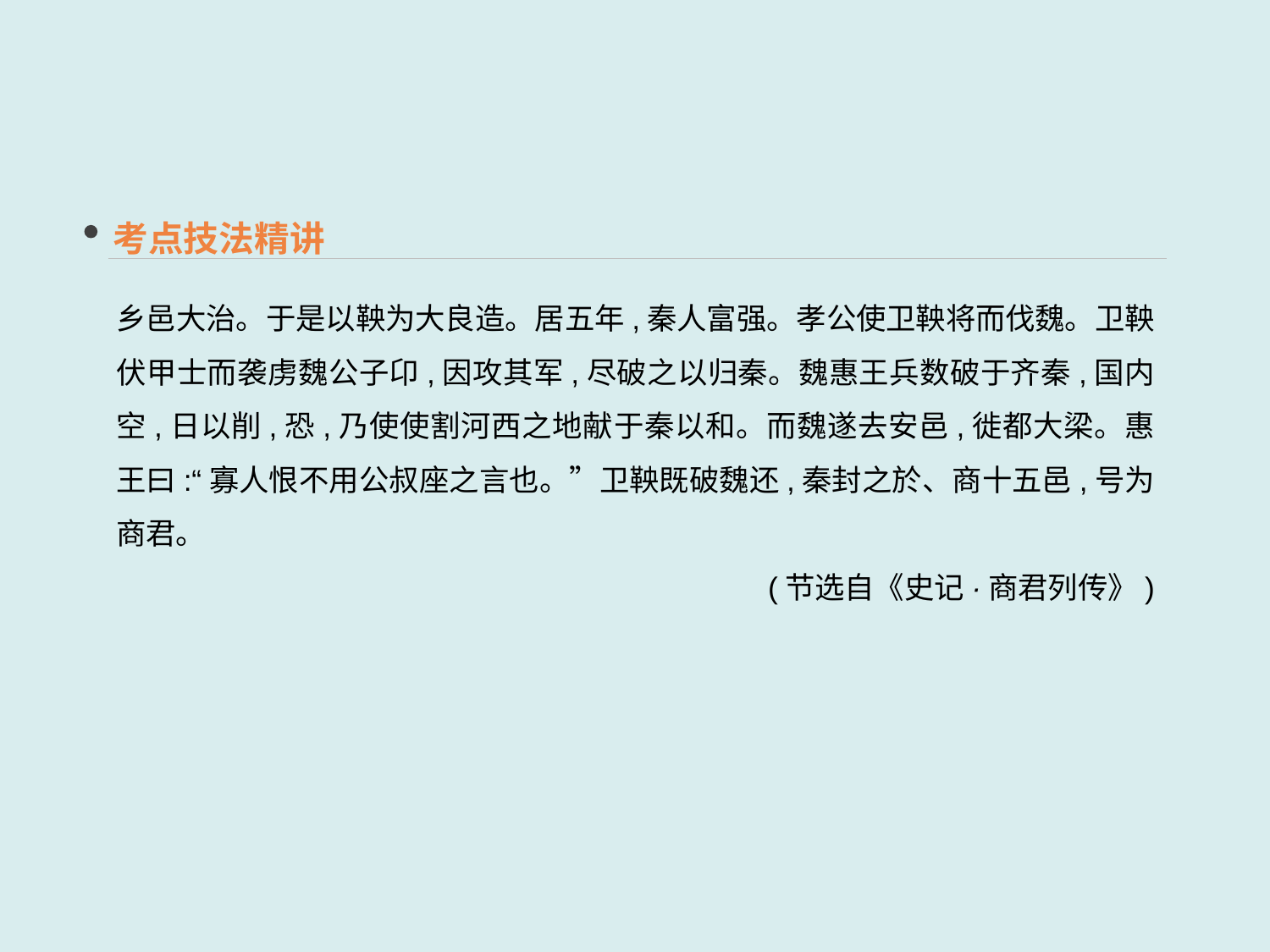

考点技法精讲

乡邑大治。于是以鞅为大良造。居五年,秦人富强。孝公使卫鞅将而伐魏。卫鞅伏甲士而袭虏魏公子卬,因攻其军,尽破之以归秦。魏惠王兵数破于齐秦,国内空,日以削,恐,乃使使割河西之地献于秦以和。而魏遂去安邑,徙都大梁。惠王曰:“寡人恨不用公叔座之言也。”卫鞅既破魏还,秦封之於、商十五邑,号为商君。
(节选自《史记·商君列传》)